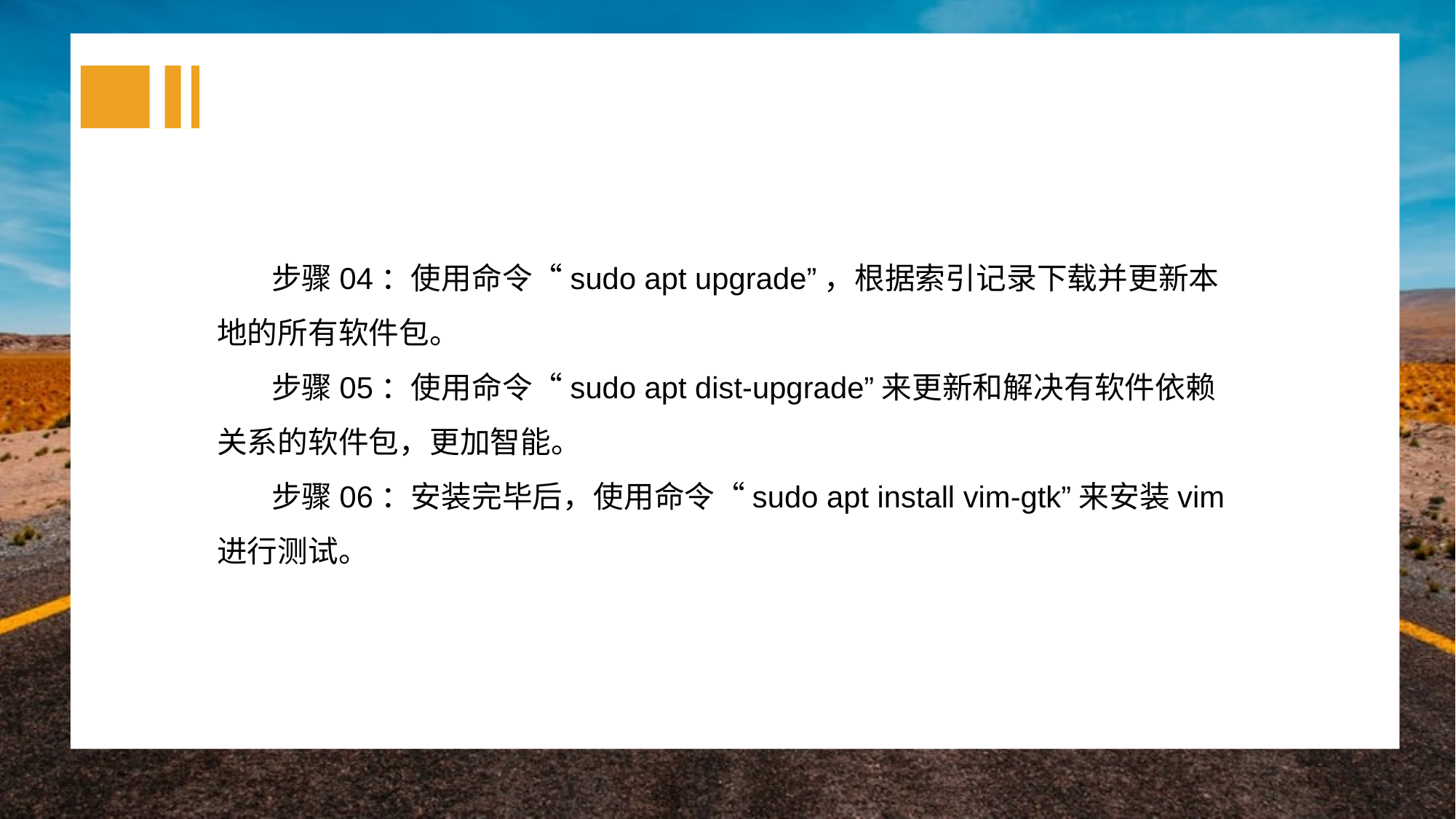

步骤04：使用命令“sudo apt upgrade”，根据索引记录下载并更新本地的所有软件包。
步骤05：使用命令“sudo apt dist-upgrade”来更新和解决有软件依赖关系的软件包，更加智能。
步骤06：安装完毕后，使用命令“sudo apt install vim-gtk”来安装vim进行测试。